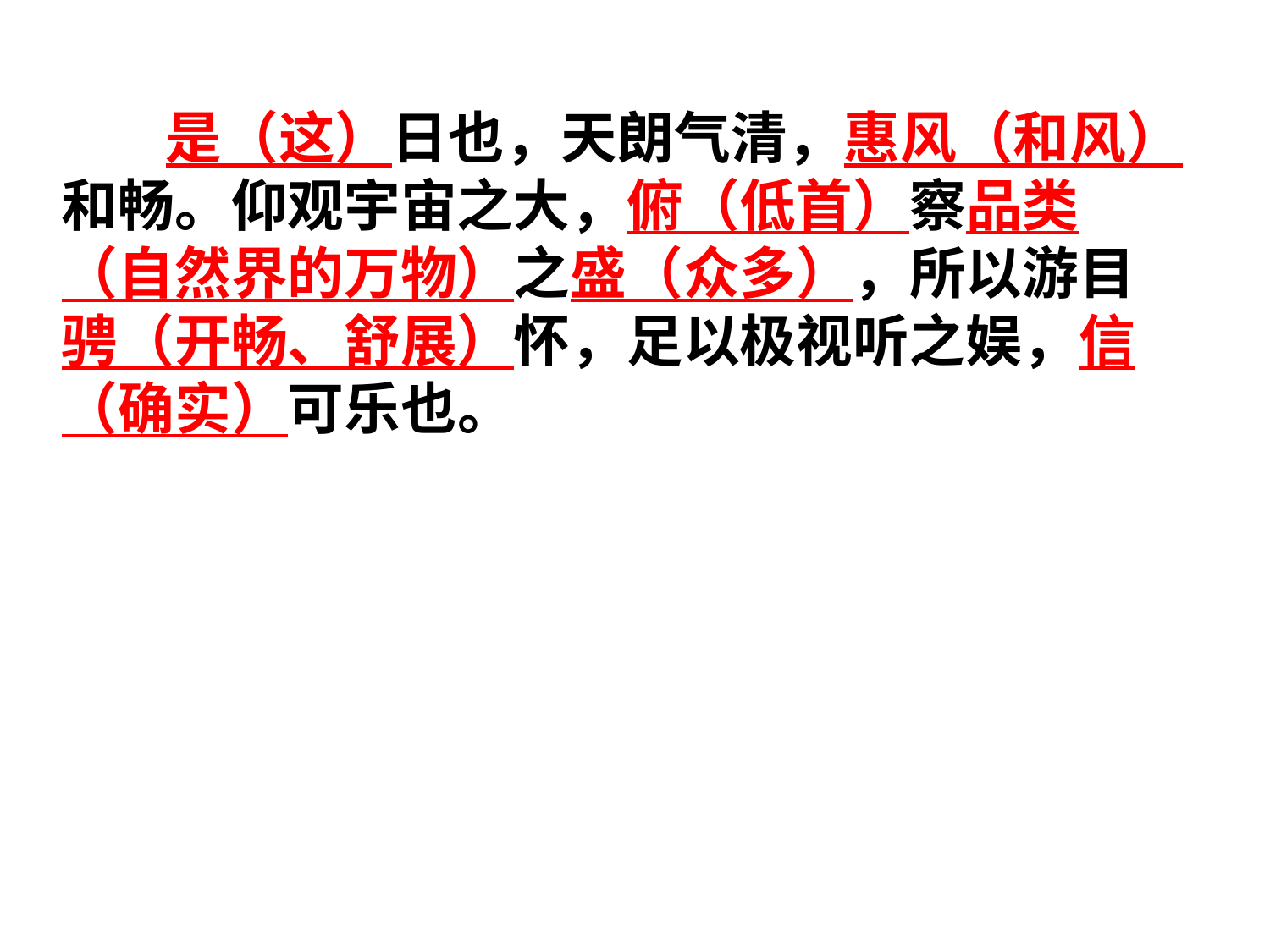

是（这）日也，天朗气清，惠风（和风）和畅。仰观宇宙之大，俯（低首）察品类（自然界的万物）之盛（众多），所以游目骋（开畅、舒展）怀，足以极视听之娱，信（确实）可乐也。